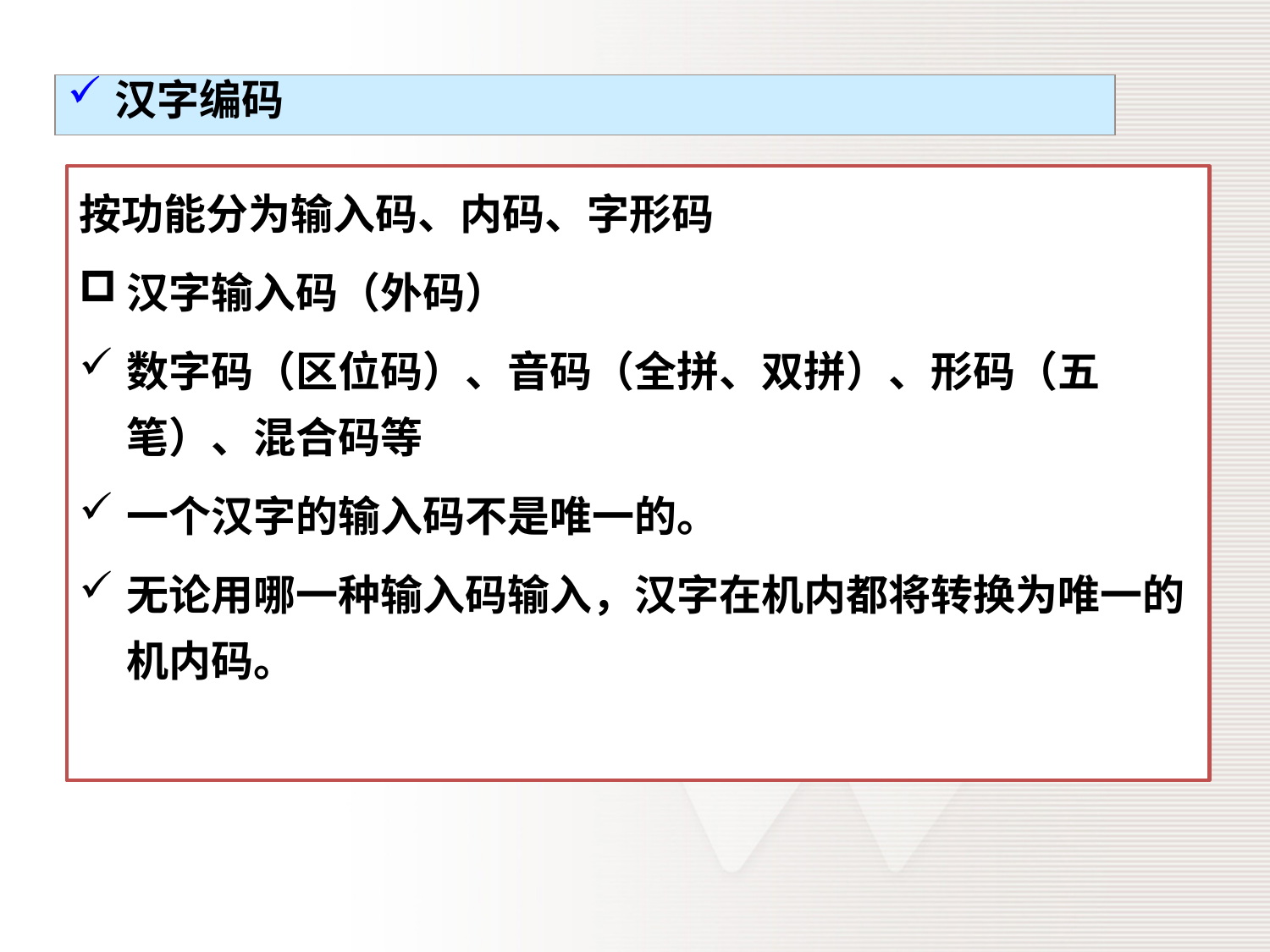

汉字编码
按功能分为输入码、内码、字形码
汉字输入码（外码）
数字码（区位码）、音码（全拼、双拼）、形码（五笔）、混合码等
一个汉字的输入码不是唯一的。
无论用哪一种输入码输入，汉字在机内都将转换为唯一的机内码。